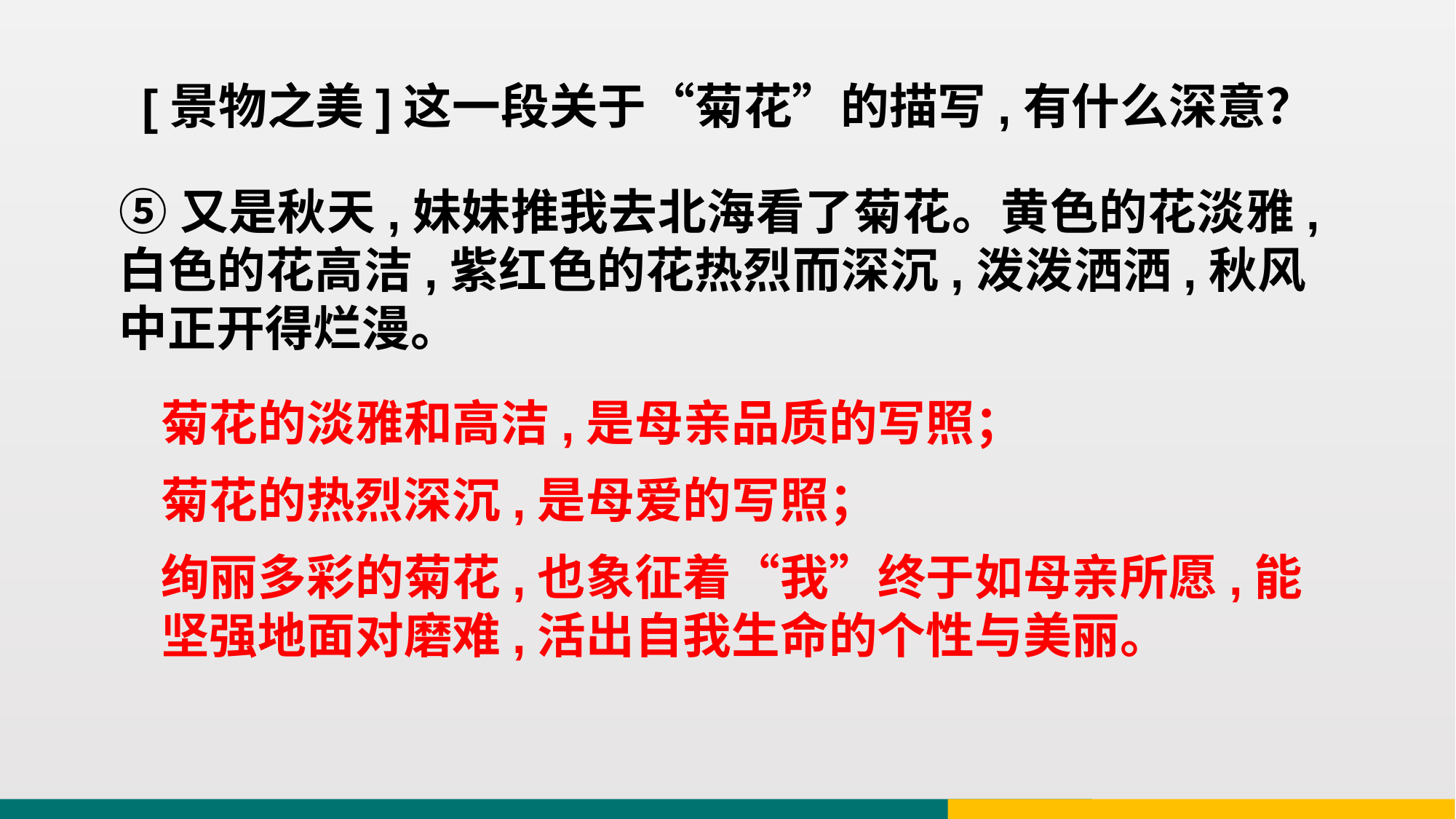

[景物之美]这一段关于“菊花”的描写,有什么深意？
⑤又是秋天,妹妹推我去北海看了菊花。黄色的花淡雅,白色的花高洁,紫红色的花热烈而深沉,泼泼洒洒,秋风中正开得烂漫。
菊花的淡雅和高洁,是母亲品质的写照；

菊花的热烈深沉,是母爱的写照；
绚丽多彩的菊花,也象征着“我”终于如母亲所愿,能坚强地面对磨难,活出自我生命的个性与美丽。